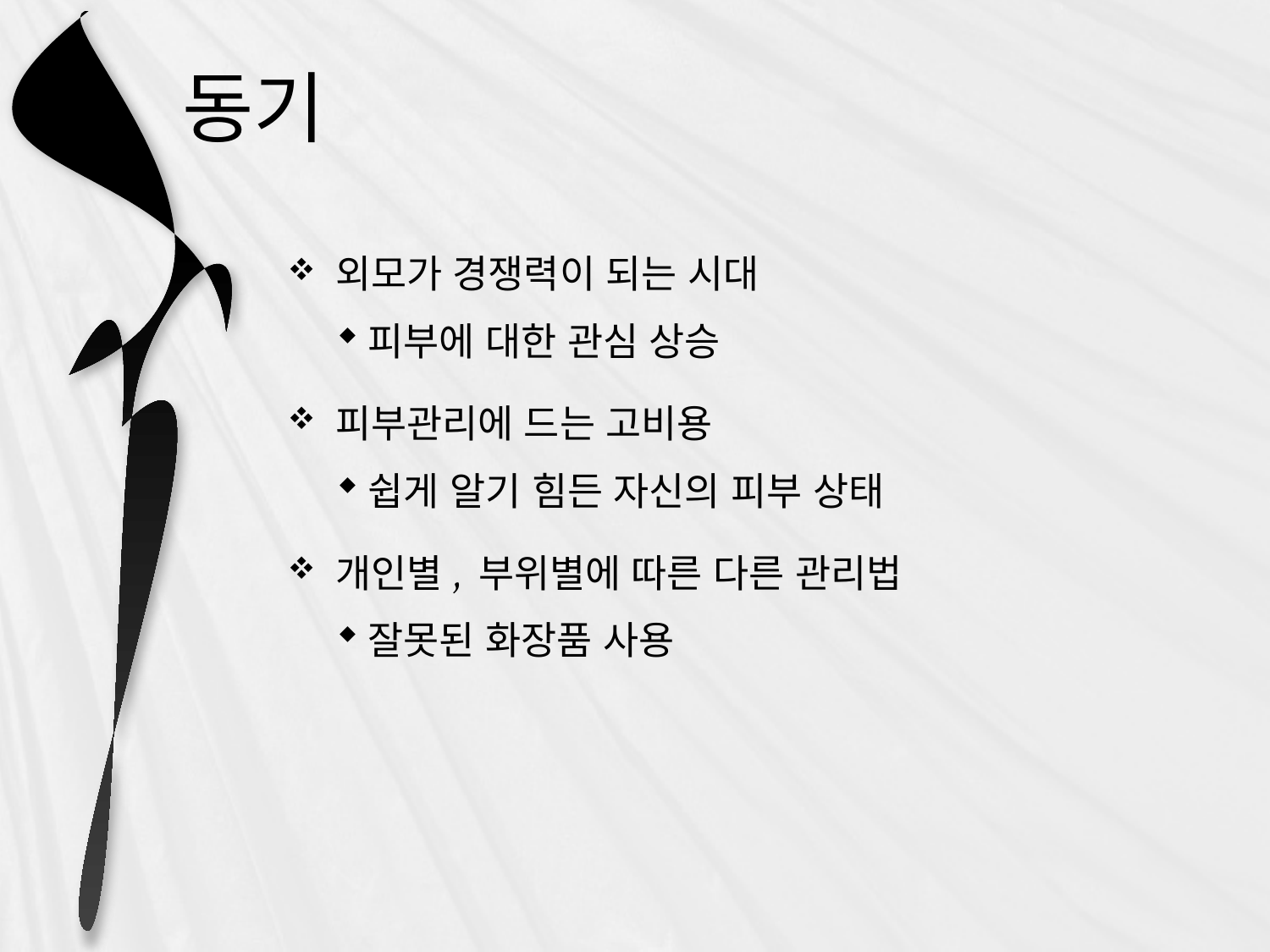

# 동기
외모가 경쟁력이 되는 시대
피부에 대한 관심 상승
피부관리에 드는 고비용
쉽게 알기 힘든 자신의 피부 상태
개인별, 부위별에 따른 다른 관리법
잘못된 화장품 사용